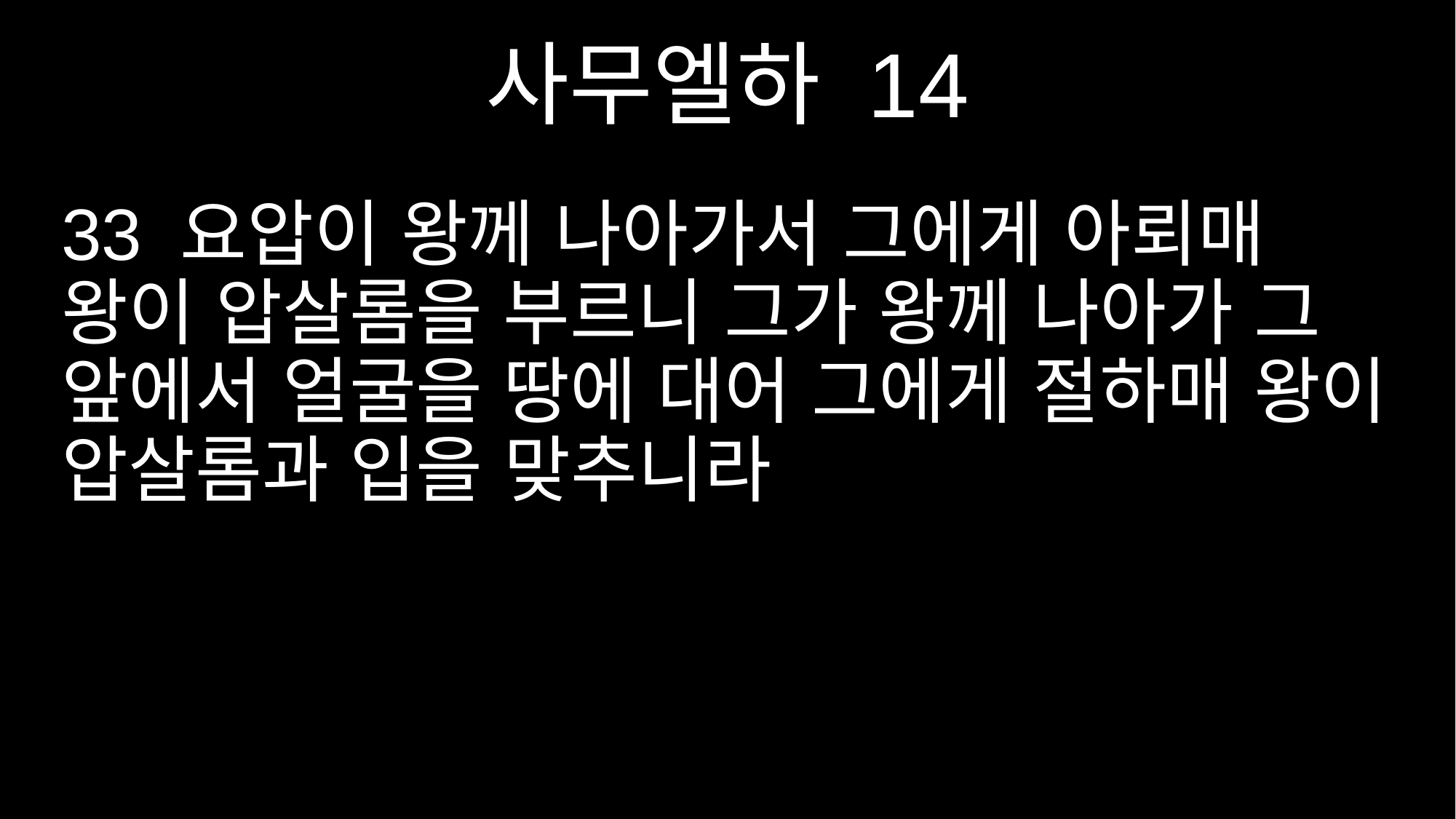

사무엘하 14
33 요압이 왕께 나아가서 그에게 아뢰매 왕이 압살롬을 부르니 그가 왕께 나아가 그 앞에서 얼굴을 땅에 대어 그에게 절하매 왕이 압살롬과 입을 맞추니라